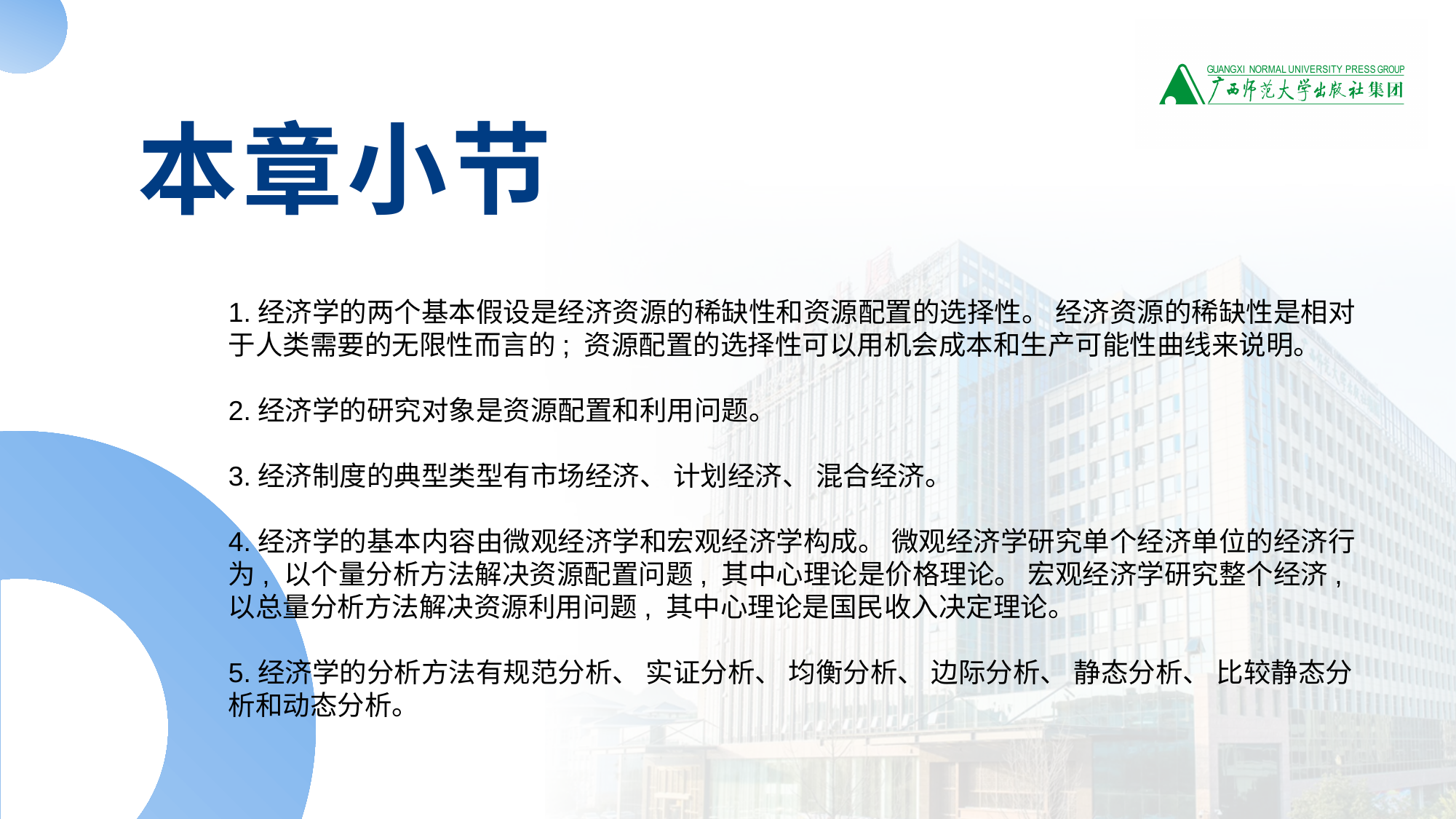

本章小节
1.经济学的两个基本假设是经济资源的稀缺性和资源配置的选择性。 经济资源的稀缺性是相对于人类需要的无限性而言的; 资源配置的选择性可以用机会成本和生产可能性曲线来说明。

2.经济学的研究对象是资源配置和利用问题。

3.经济制度的典型类型有市场经济、 计划经济、 混合经济。

4.经济学的基本内容由微观经济学和宏观经济学构成。 微观经济学研究单个经济单位的经济行为, 以个量分析方法解决资源配置问题, 其中心理论是价格理论。 宏观经济学研究整个经济, 以总量分析方法解决资源利用问题, 其中心理论是国民收入决定理论。

5.经济学的分析方法有规范分析、 实证分析、 均衡分析、 边际分析、 静态分析、 比较静态分析和动态分析。